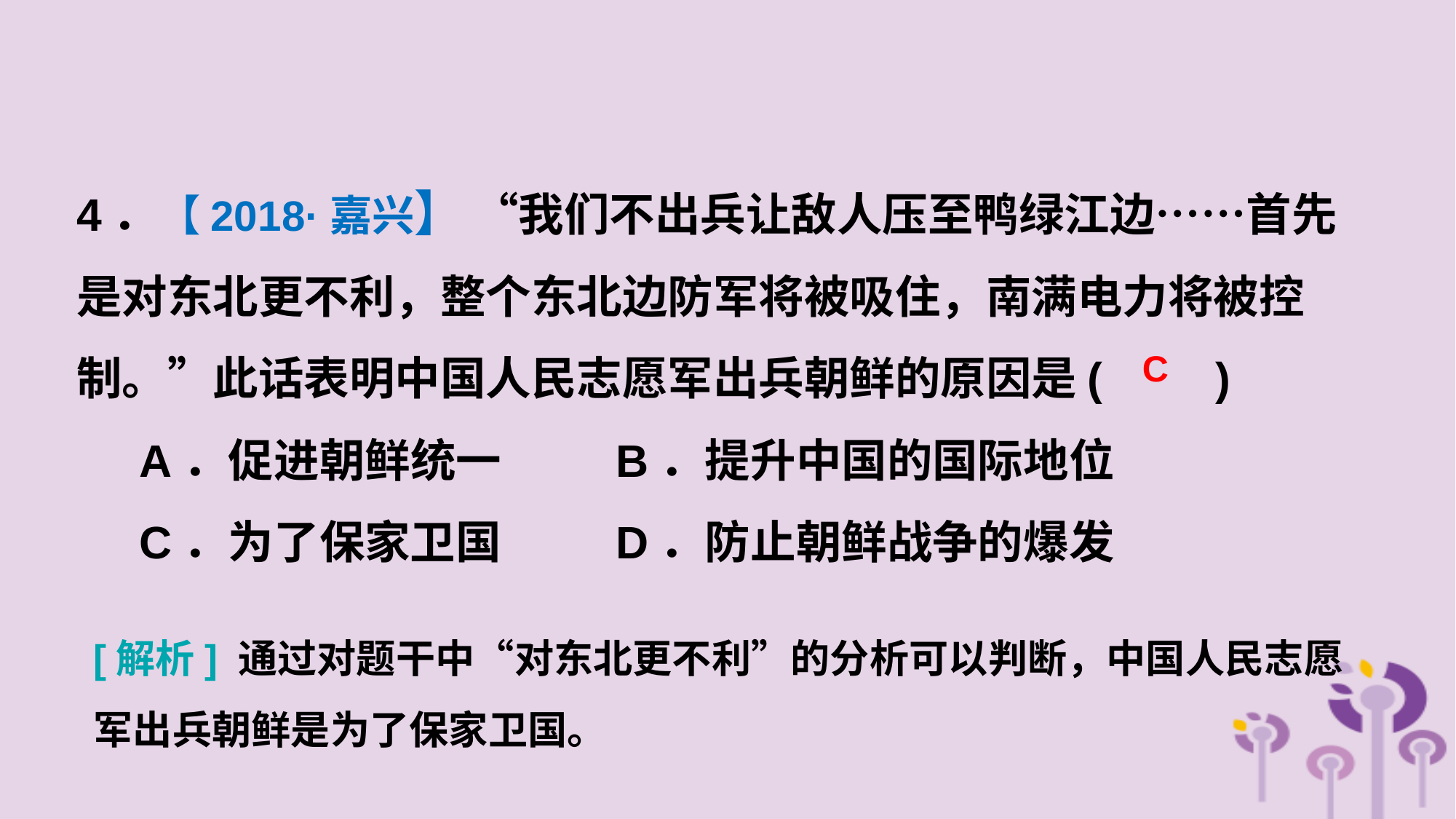

4．【2018·嘉兴】 “我们不出兵让敌人压至鸭绿江边……首先是对东北更不利，整个东北边防军将被吸住，南满电力将被控制。”此话表明中国人民志愿军出兵朝鲜的原因是(　　)
     A．促进朝鲜统一          B．提升中国的国际地位
     C．为了保家卫国          D．防止朝鲜战争的爆发
C
[解析] 通过对题干中“对东北更不利”的分析可以判断，中国人民志愿军出兵朝鲜是为了保家卫国。